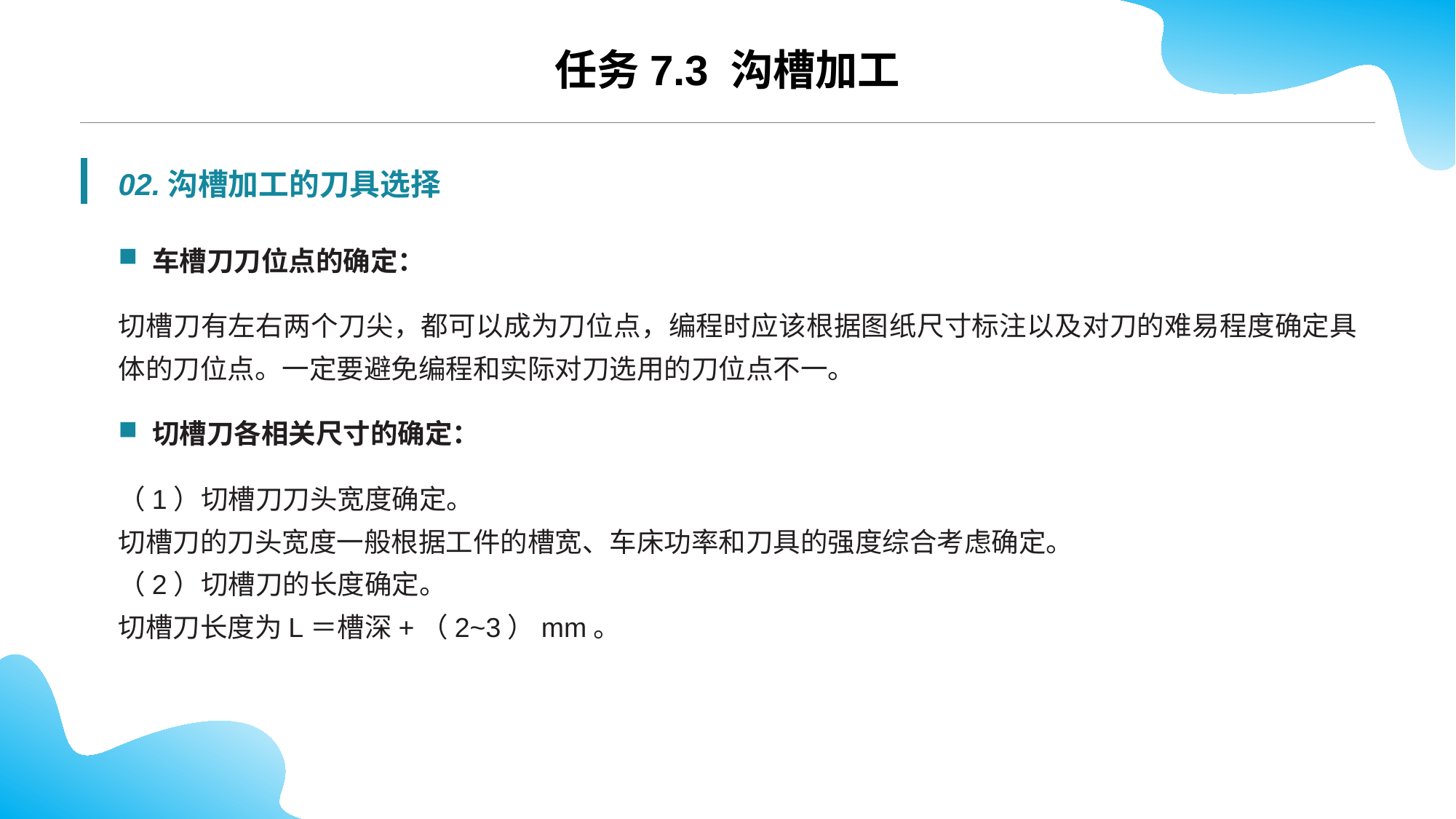

任务7.3 沟槽加工
02.沟槽加工的刀具选择
车槽刀刀位点的确定：
切槽刀有左右两个刀尖，都可以成为刀位点，编程时应该根据图纸尺寸标注以及对刀的难易程度确定具体的刀位点。一定要避免编程和实际对刀选用的刀位点不一。
切槽刀各相关尺寸的确定：
（1）切槽刀刀头宽度确定。
切槽刀的刀头宽度一般根据工件的槽宽、车床功率和刀具的强度综合考虑确定。
（2）切槽刀的长度确定。
切槽刀长度为L＝槽深+（2~3）mm。